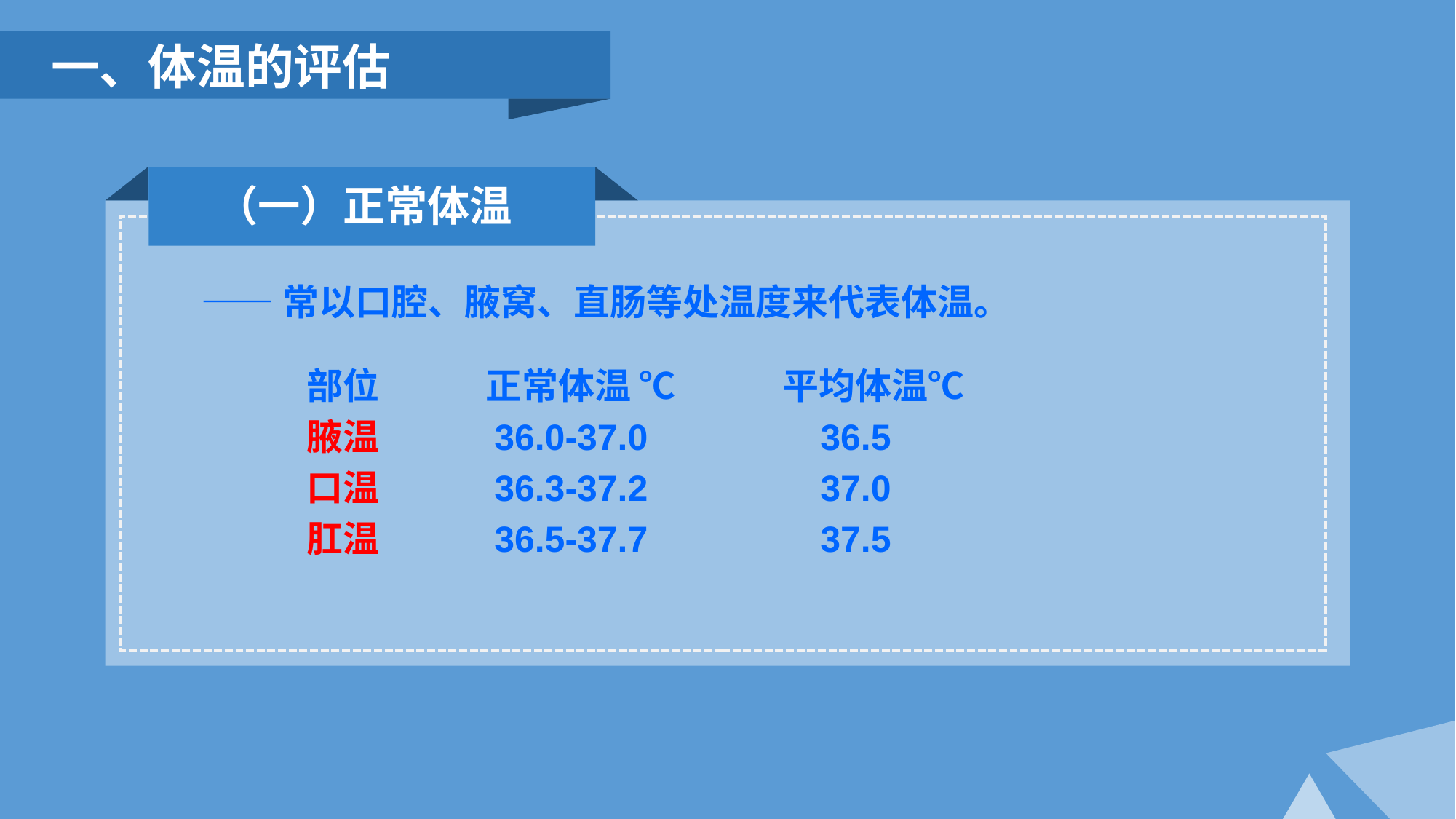

一、体温的评估

（一）正常体温

  ——常以口腔、腋窝、直肠等处温度来代表体温。
 部位             正常体温 ℃             平均体温℃
 腋温             36.0-37.0                 36.5
 口温             36.3-37.2                 37.0
 肛温             36.5-37.7                 37.5